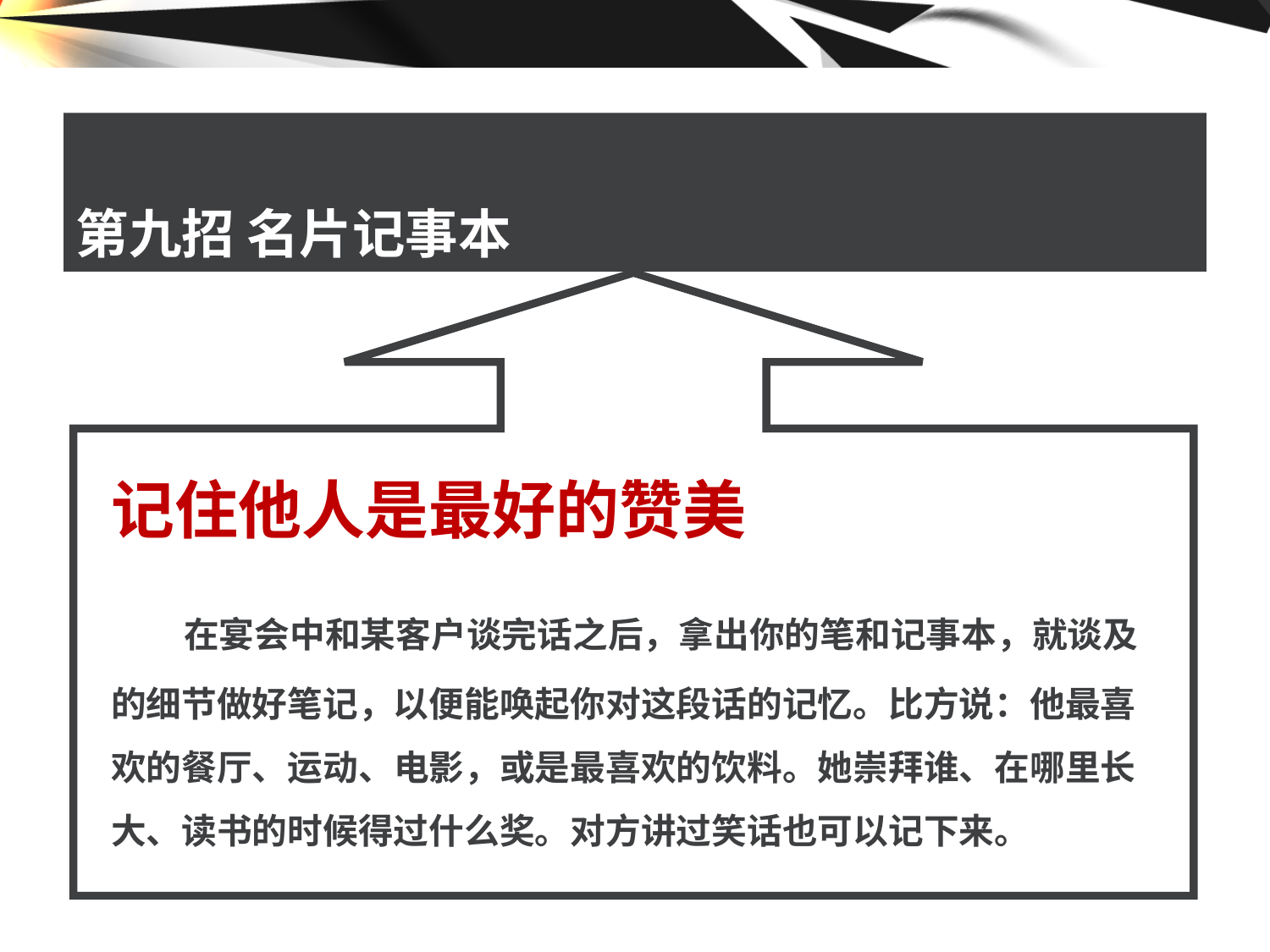

# 第九招 名片记事本

记住他人是最好的赞美
    在宴会中和某客户谈完话之后，拿出你的笔和记事本，就谈及的细节做好笔记，以便能唤起你对这段话的记忆。比方说：他最喜欢的餐厅、运动、电影，或是最喜欢的饮料。她崇拜谁、在哪里长大、读书的时候得过什么奖。对方讲过笑话也可以记下来。